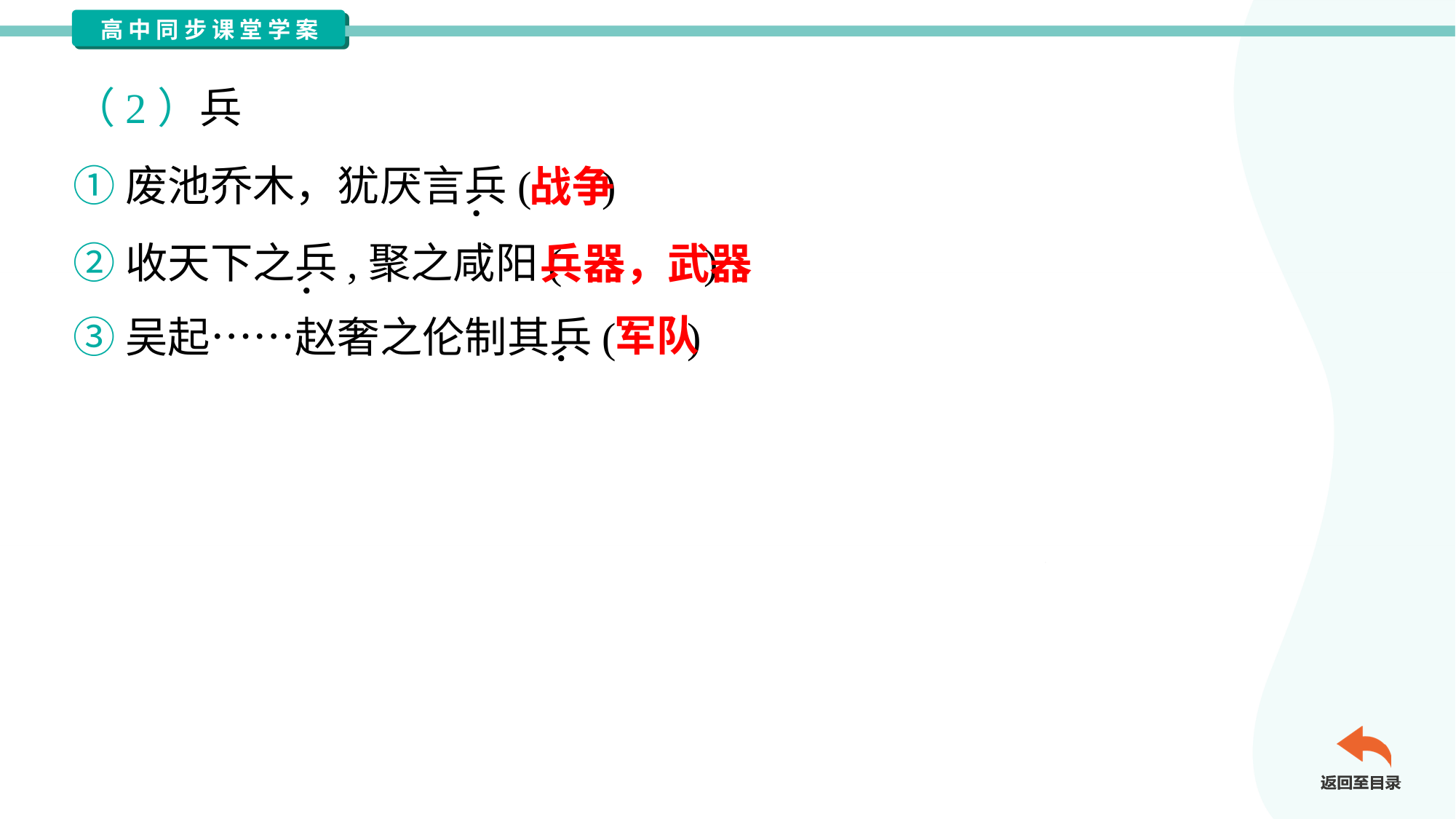

（2）兵
①废池乔木，犹厌言兵(      )
②收天下之兵,聚之咸阳(            )
③吴起……赵奢之伦制其兵(      )
战争
兵器，武器

军队